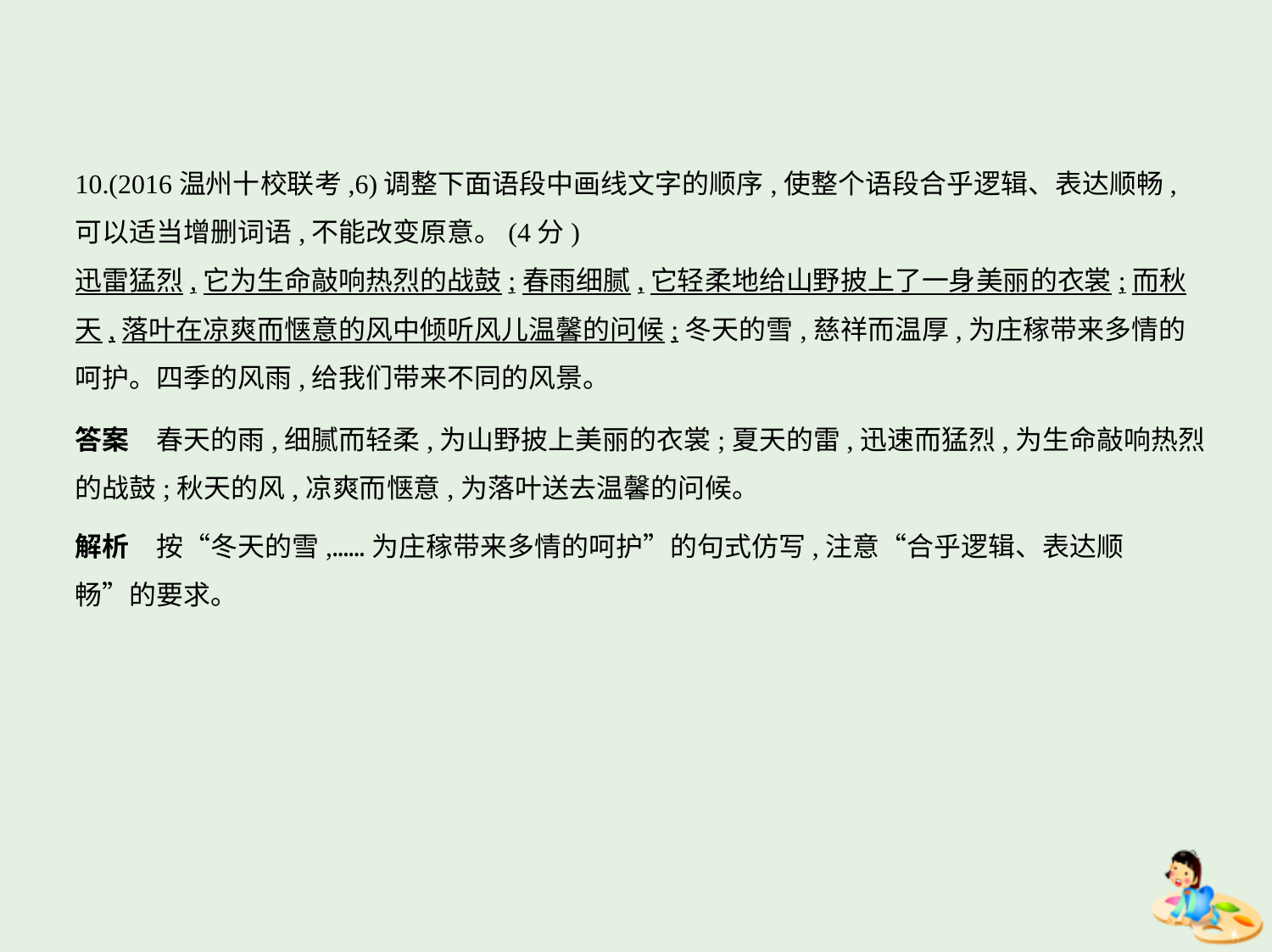

10.(2016温州十校联考,6)调整下面语段中画线文字的顺序,使整个语段合乎逻辑、表达顺畅,
可以适当增删词语,不能改变原意。(4分)
迅雷猛烈,它为生命敲响热烈的战鼓;春雨细腻,它轻柔地给山野披上了一身美丽的衣裳;而秋
天,落叶在凉爽而惬意的风中倾听风儿温馨的问候;冬天的雪,慈祥而温厚,为庄稼带来多情的
呵护。四季的风雨,给我们带来不同的风景。
答案　春天的雨,细腻而轻柔,为山野披上美丽的衣裳;夏天的雷,迅速而猛烈,为生命敲响热烈
的战鼓;秋天的风,凉爽而惬意,为落叶送去温馨的问候。
解析　按“冬天的雪,……为庄稼带来多情的呵护”的句式仿写,注意“合乎逻辑、表达顺
畅”的要求。